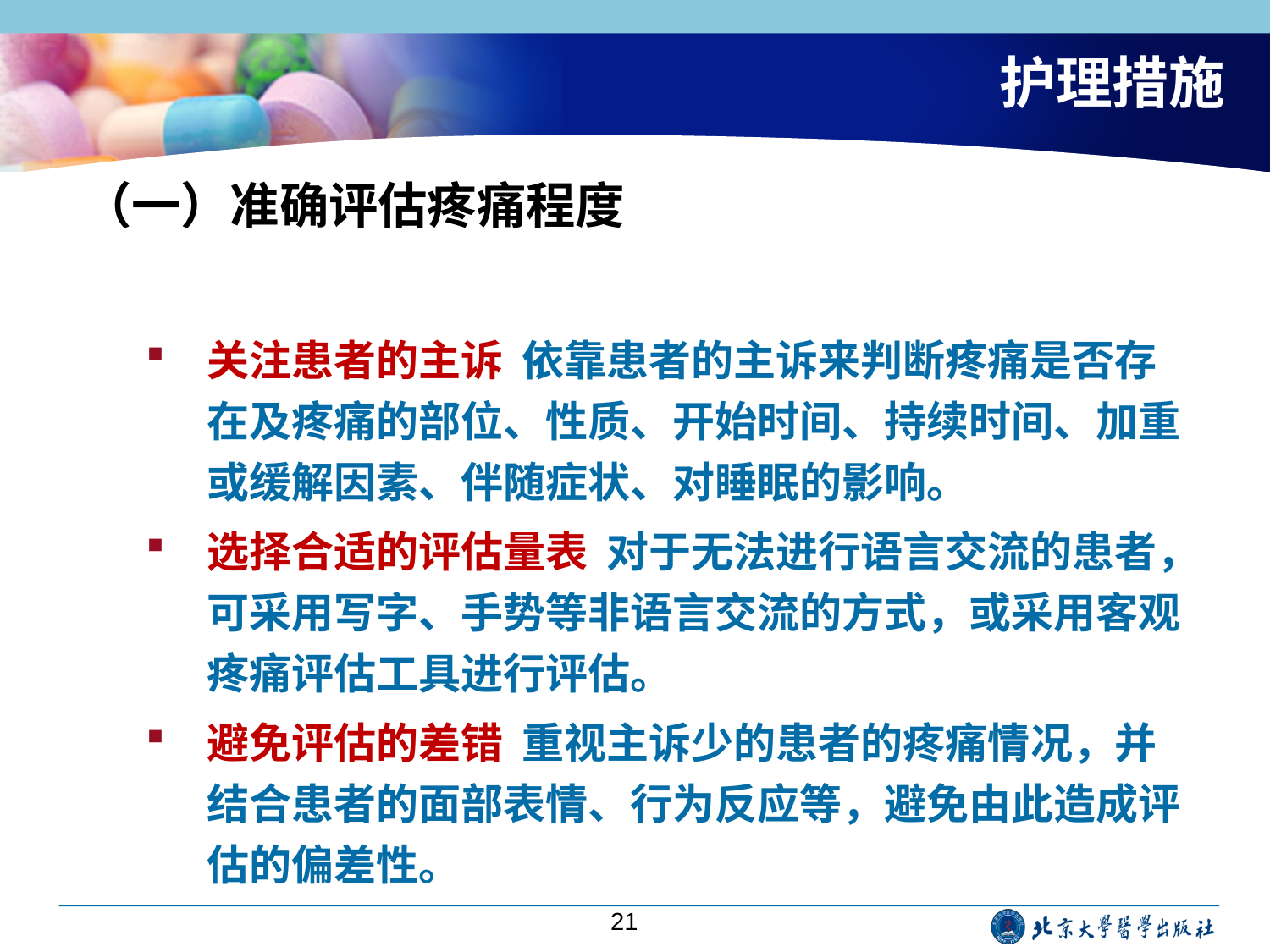

# 护理措施
（一）准确评估疼痛程度

关注患者的主诉  依靠患者的主诉来判断疼痛是否存在及疼痛的部位、性质、开始时间、持续时间、加重或缓解因素、伴随症状、对睡眠的影响。
选择合适的评估量表  对于无法进行语言交流的患者，可采用写字、手势等非语言交流的方式，或采用客观疼痛评估工具进行评估。
避免评估的差错  重视主诉少的患者的疼痛情况，并结合患者的面部表情、行为反应等，避免由此造成评估的偏差性。
21